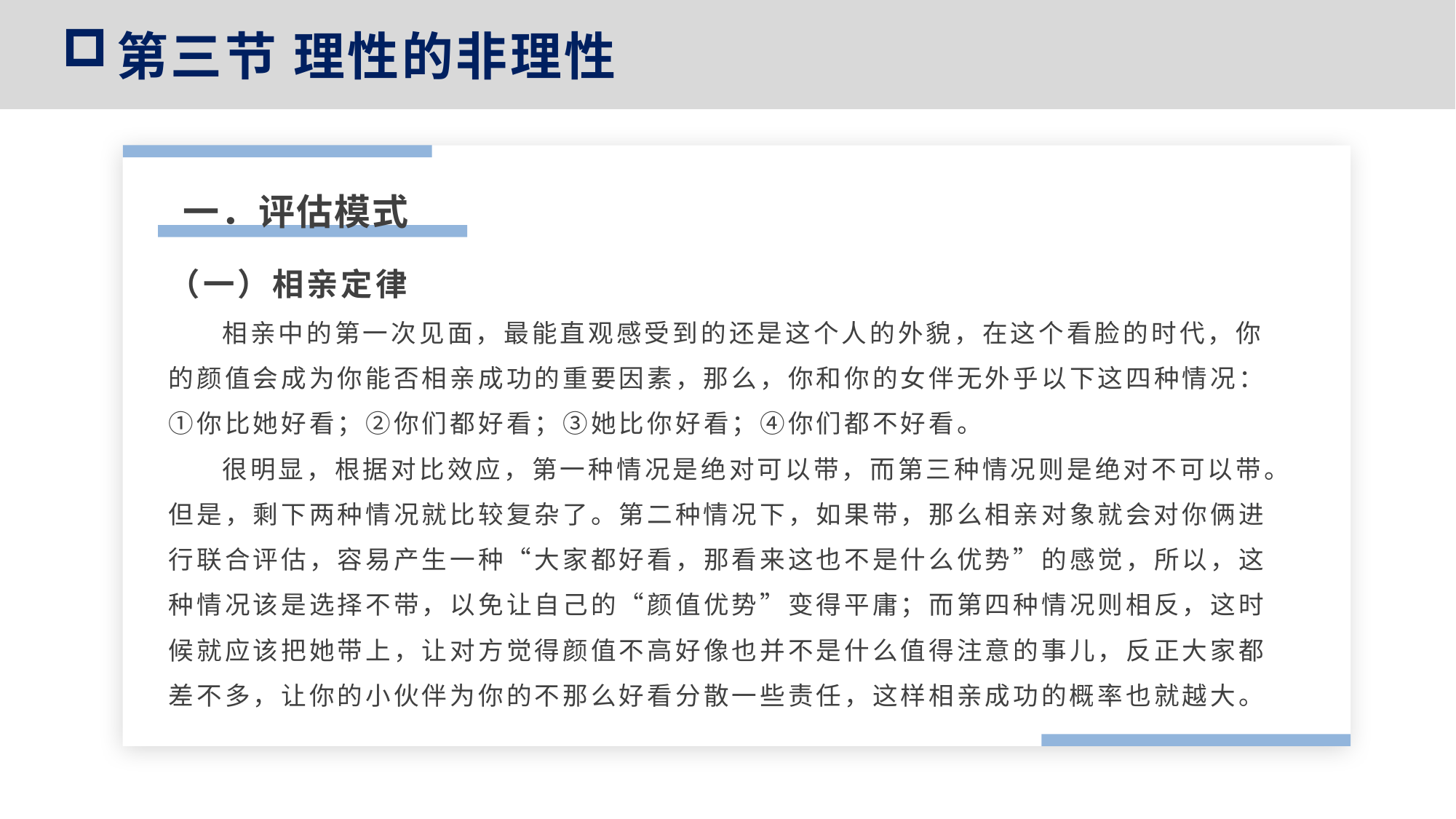

第三节 理性的非理性

一．评估模式

（一）相亲定律
      相亲中的第一次见面，最能直观感受到的还是这个人的外貌，在这个看脸的时代，你的颜值会成为你能否相亲成功的重要因素，那么，你和你的女伴无外乎以下这四种情况：①你比她好看；②你们都好看；③她比你好看；④你们都不好看。
      很明显，根据对比效应，第一种情况是绝对可以带，而第三种情况则是绝对不可以带。但是，剩下两种情况就比较复杂了。第二种情况下，如果带，那么相亲对象就会对你俩进行联合评估，容易产生一种“大家都好看，那看来这也不是什么优势”的感觉，所以，这种情况该是选择不带，以免让自己的“颜值优势”变得平庸；而第四种情况则相反，这时候就应该把她带上，让对方觉得颜值不高好像也并不是什么值得注意的事儿，反正大家都差不多，让你的小伙伴为你的不那么好看分散一些责任，这样相亲成功的概率也就越大。